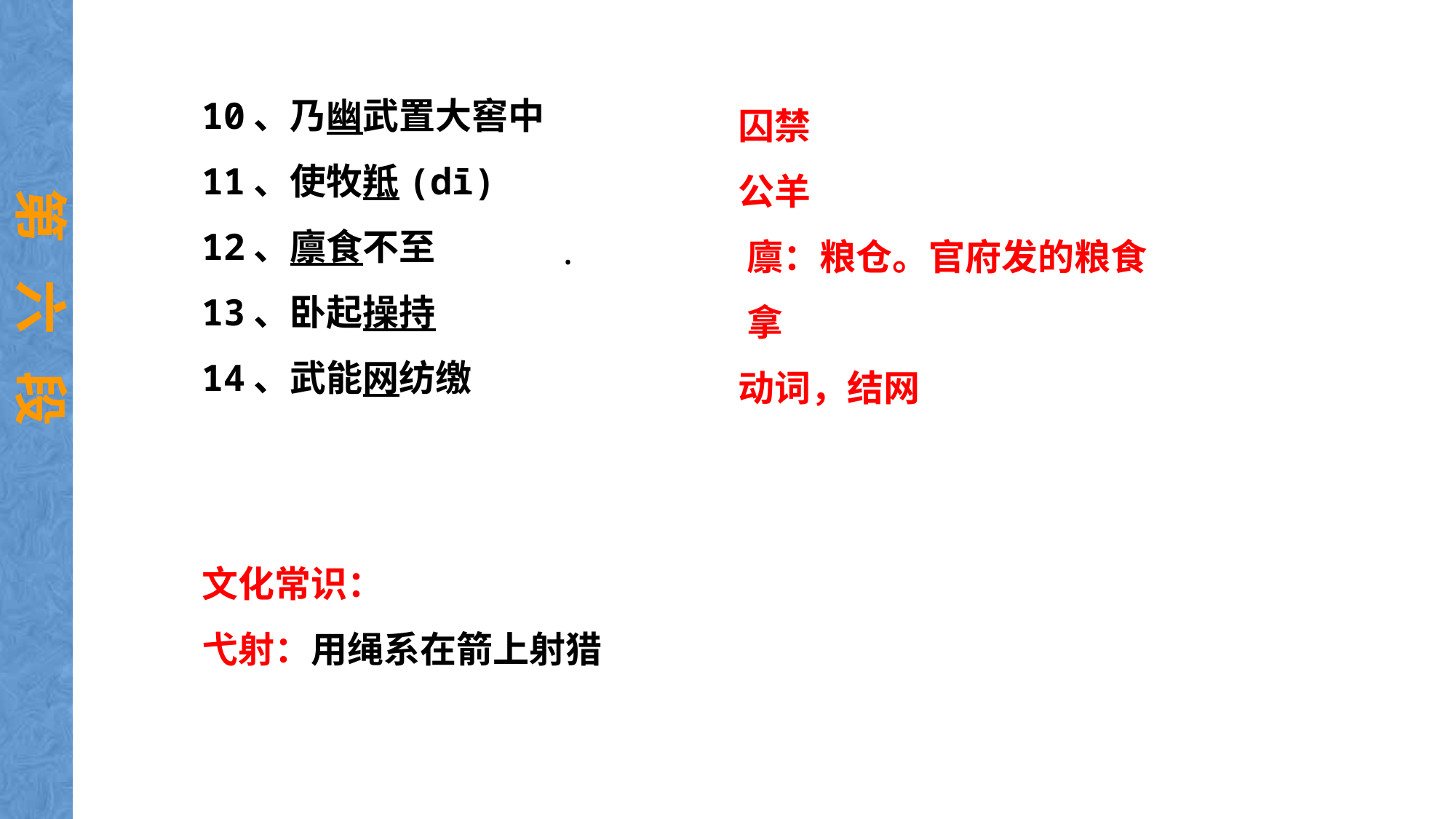

10、乃幽武置大窖中
11、使牧羝(dī)
12、廪食不至
13、卧起操持
14、武能网纺缴
               囚禁
               公羊
                廪：粮仓。官府发的粮食
                拿
               动词，结网

.
第   六   段

文化常识：
弋射：用绳系在箭上射猎